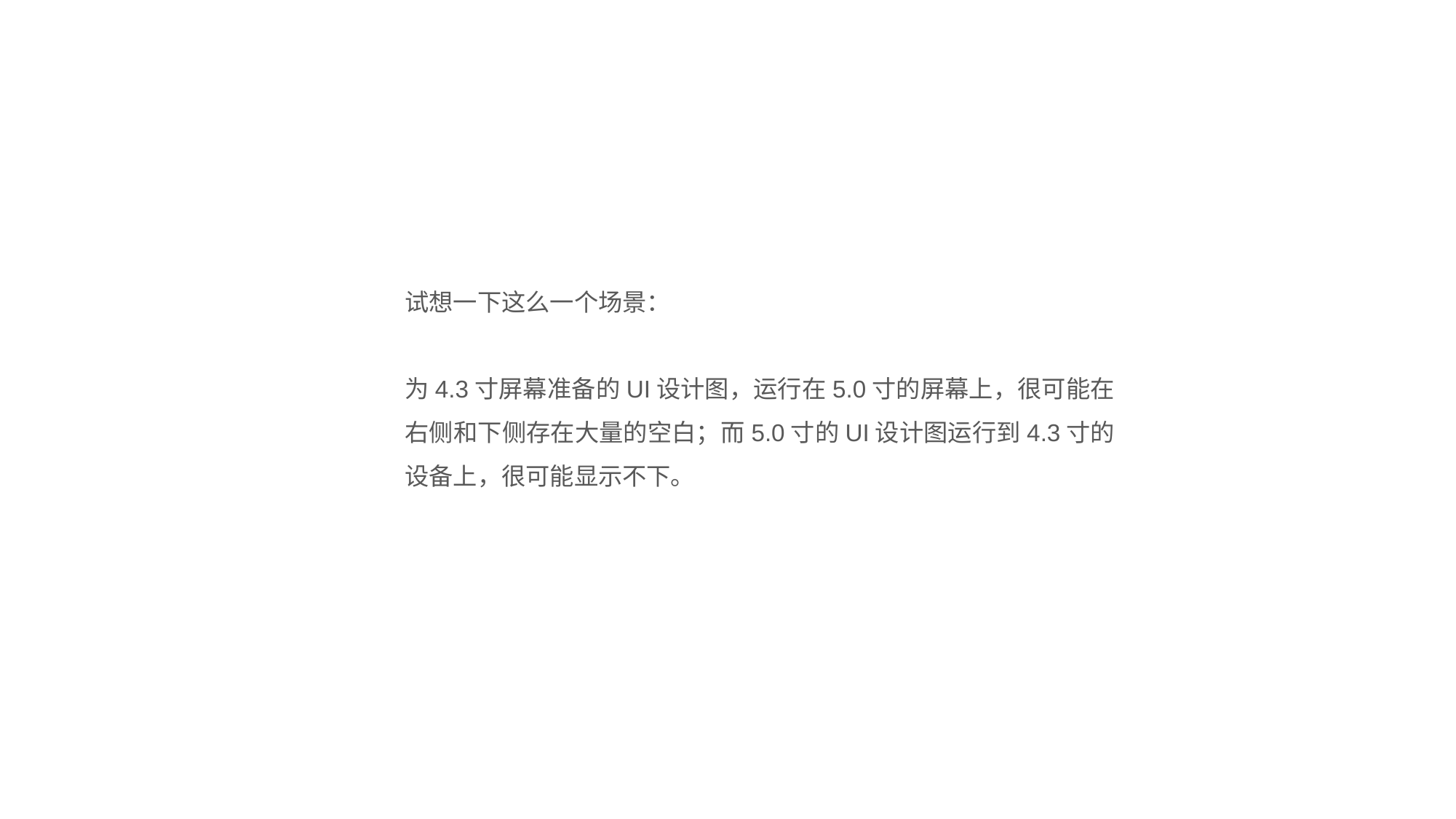

试想一下这么一个场景：

为4.3寸屏幕准备的UI设计图，运行在5.0寸的屏幕上，很可能在右侧和下侧存在大量的空白；而5.0寸的UI设计图运行到4.3寸的设备上，很可能显示不下。